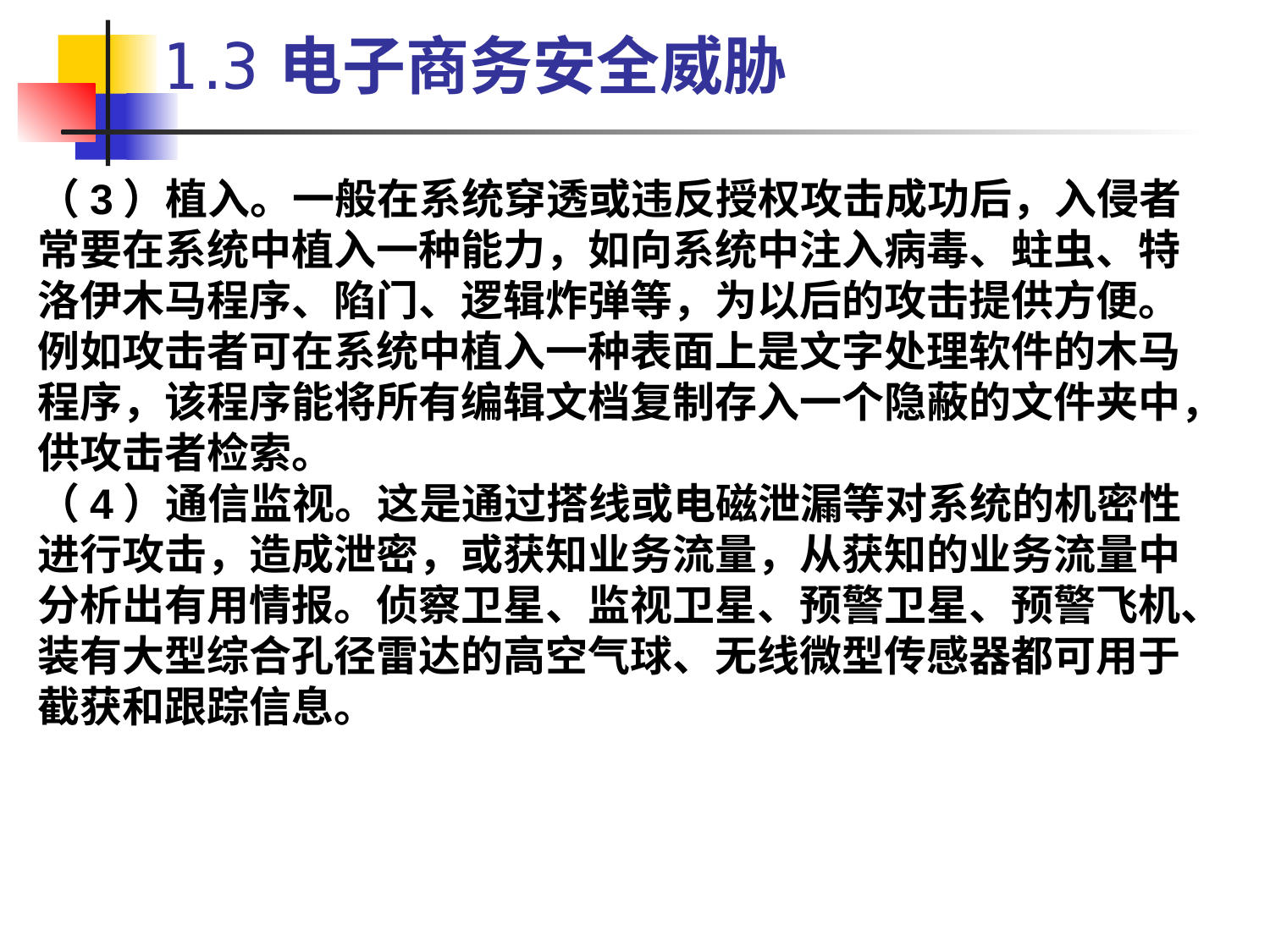

1.3电子商务安全威胁
（3）植入。一般在系统穿透或违反授权攻击成功后，入侵者常要在系统中植入一种能力，如向系统中注入病毒、蛀虫、特洛伊木马程序、陷门、逻辑炸弹等，为以后的攻击提供方便。例如攻击者可在系统中植入一种表面上是文字处理软件的木马程序，该程序能将所有编辑文档复制存入一个隐蔽的文件夹中，供攻击者检索。
（4）通信监视。这是通过搭线或电磁泄漏等对系统的机密性进行攻击，造成泄密，或获知业务流量，从获知的业务流量中分析出有用情报。侦察卫星、监视卫星、预警卫星、预警飞机、装有大型综合孔径雷达的高空气球、无线微型传感器都可用于截获和跟踪信息。